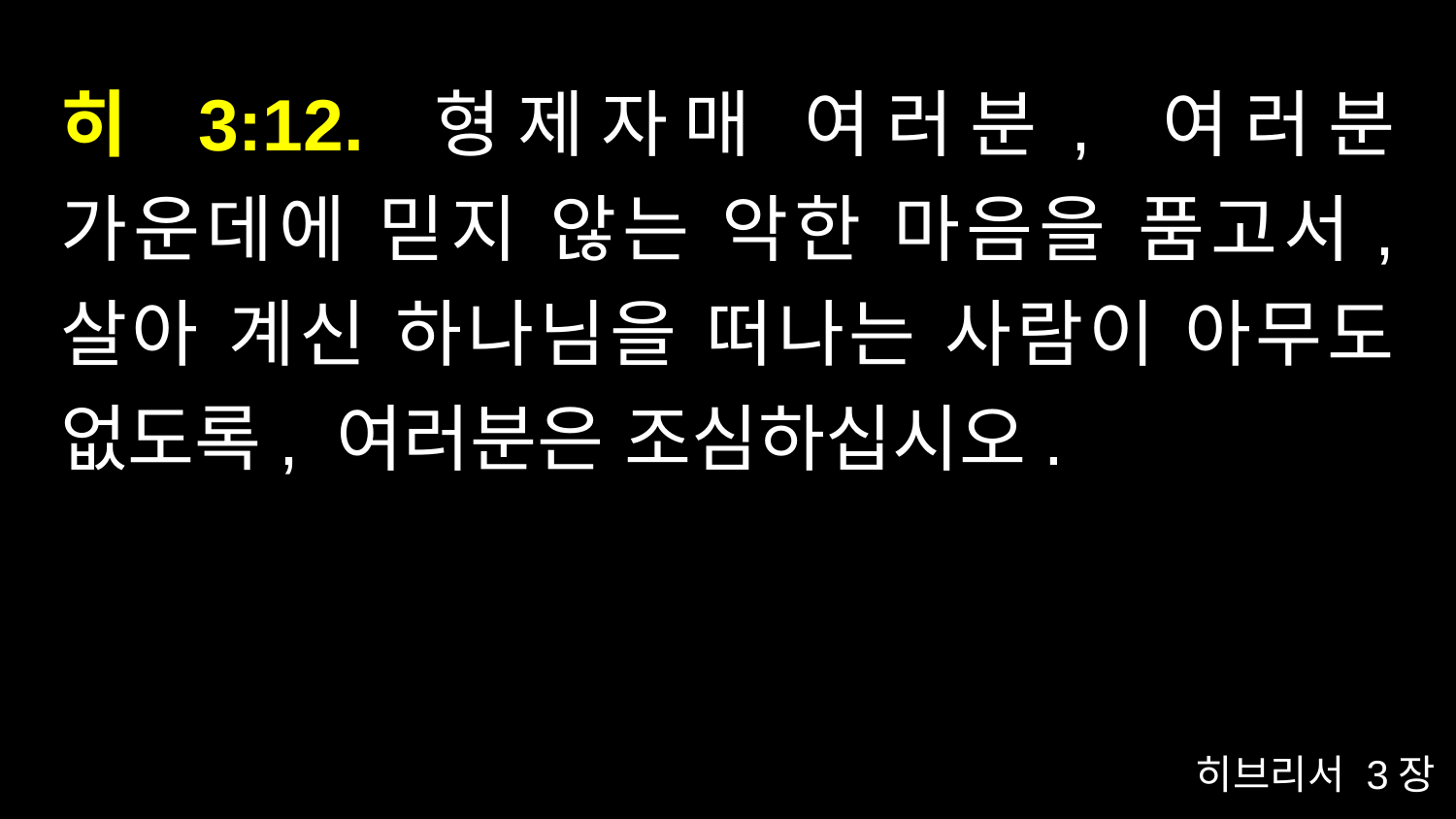

# 히 3:12. 형제자매 여러분, 여러분 가운데에 믿지 않는 악한 마음을 품고서, 살아 계신 하나님을 떠나는 사람이 아무도 없도록, 여러분은 조심하십시오.
히브리서 3장